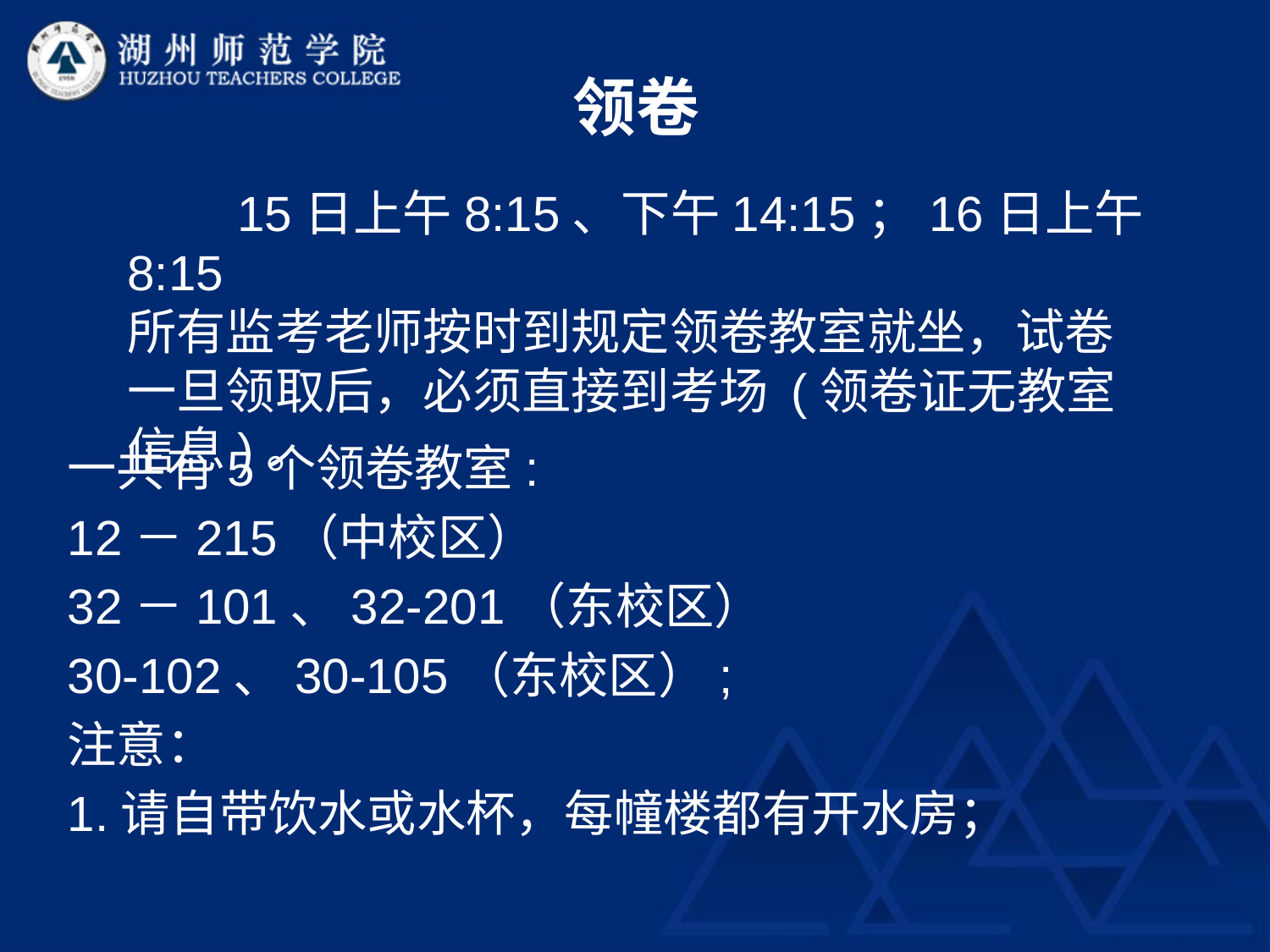

# 领卷
        15日上午8:15、下午14:15；16日上午8:15
所有监考老师按时到规定领卷教室就坐，试卷一旦领取后，必须直接到考场 (领卷证无教室信息)。

一共有5个领卷教室:
12－215（中校区）
32－101、32-201（东校区）
30-102、30-105（东校区）;
注意：
1.请自带饮水或水杯，每幢楼都有开水房；